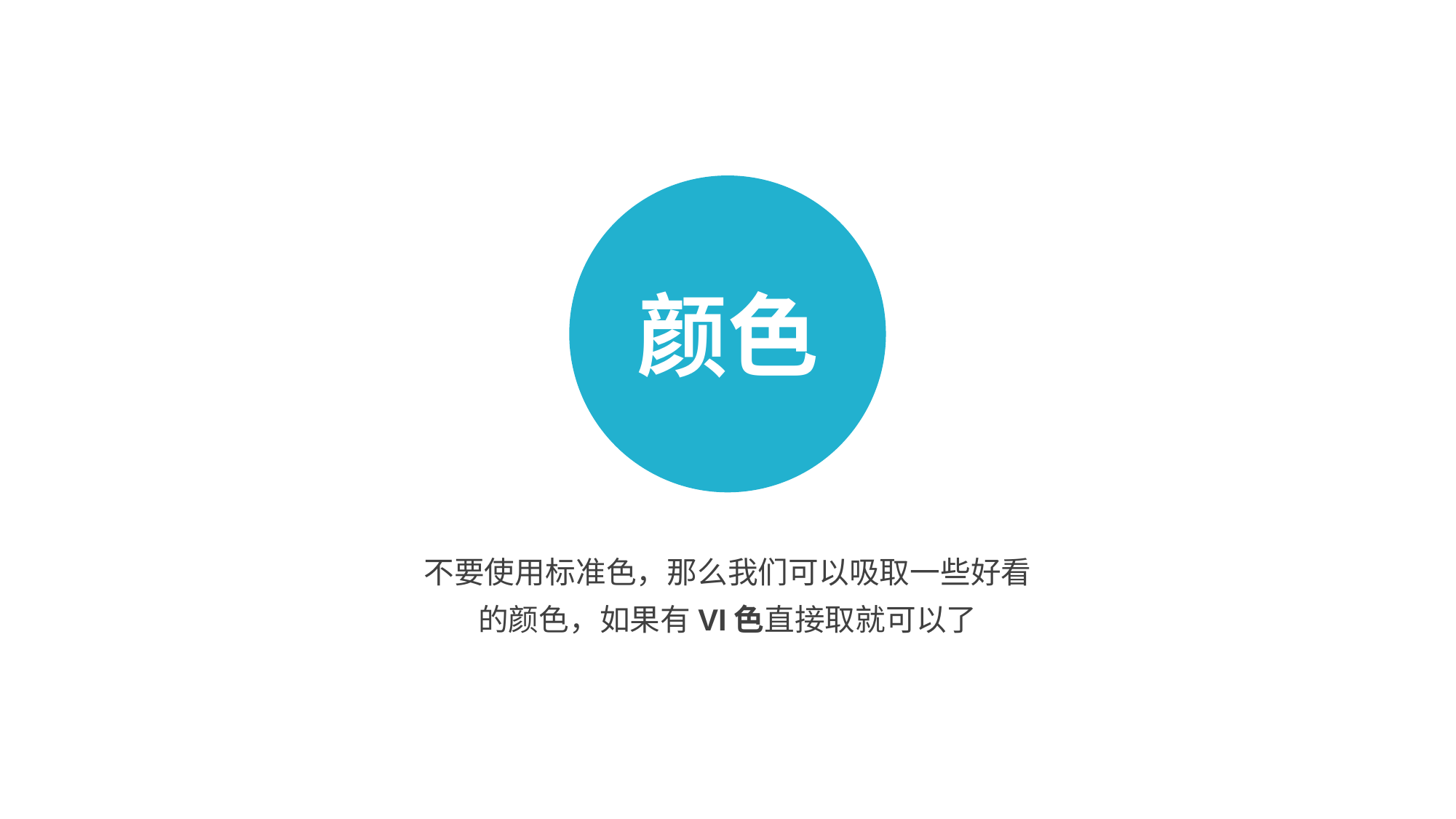

颜色
不要使用标准色，那么我们可以吸取一些好看的颜色，如果有VI色直接取就可以了